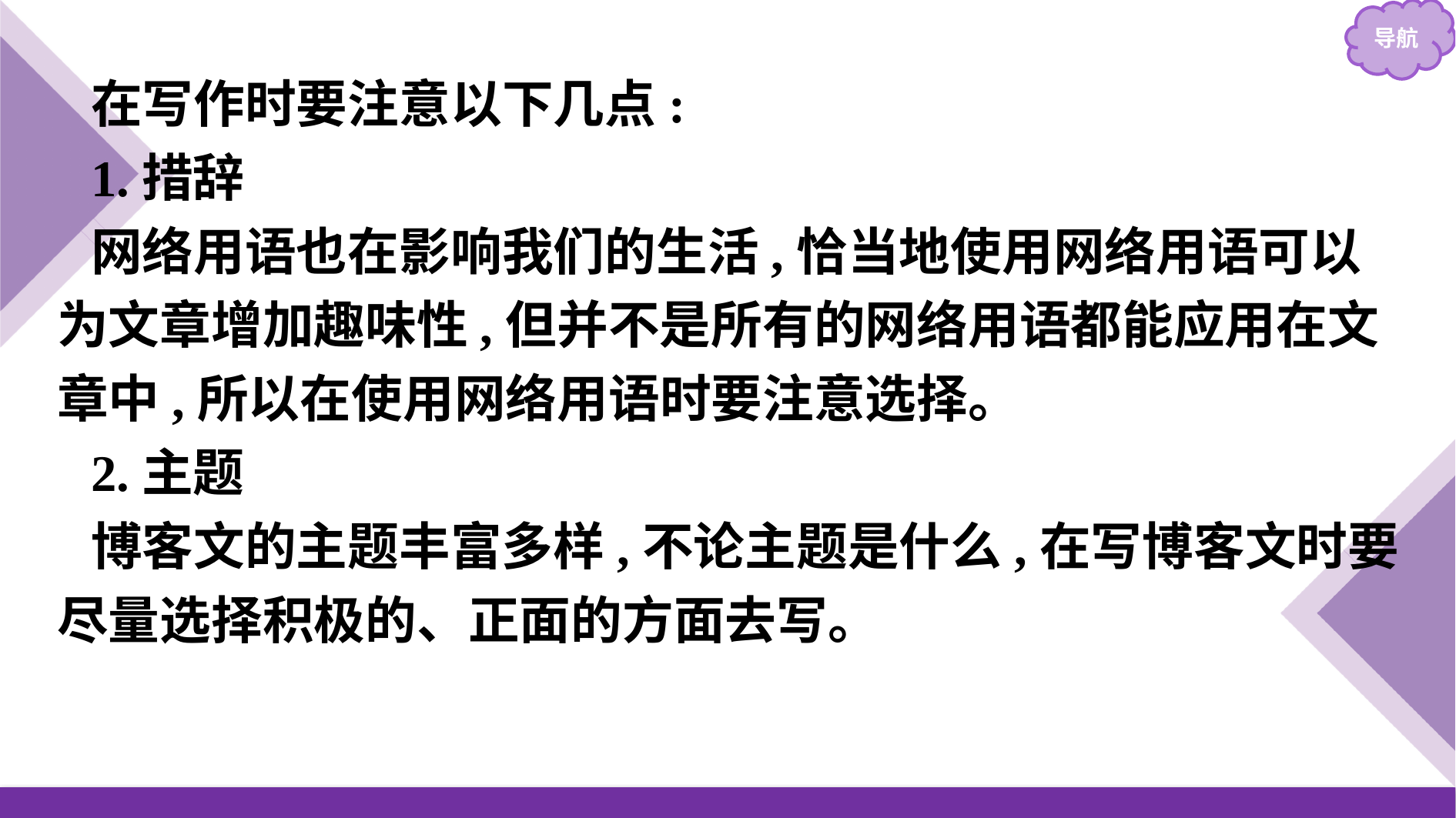

在写作时要注意以下几点:
1.措辞
网络用语也在影响我们的生活,恰当地使用网络用语可以为文章增加趣味性,但并不是所有的网络用语都能应用在文章中,所以在使用网络用语时要注意选择。
2.主题
博客文的主题丰富多样,不论主题是什么,在写博客文时要尽量选择积极的、正面的方面去写。